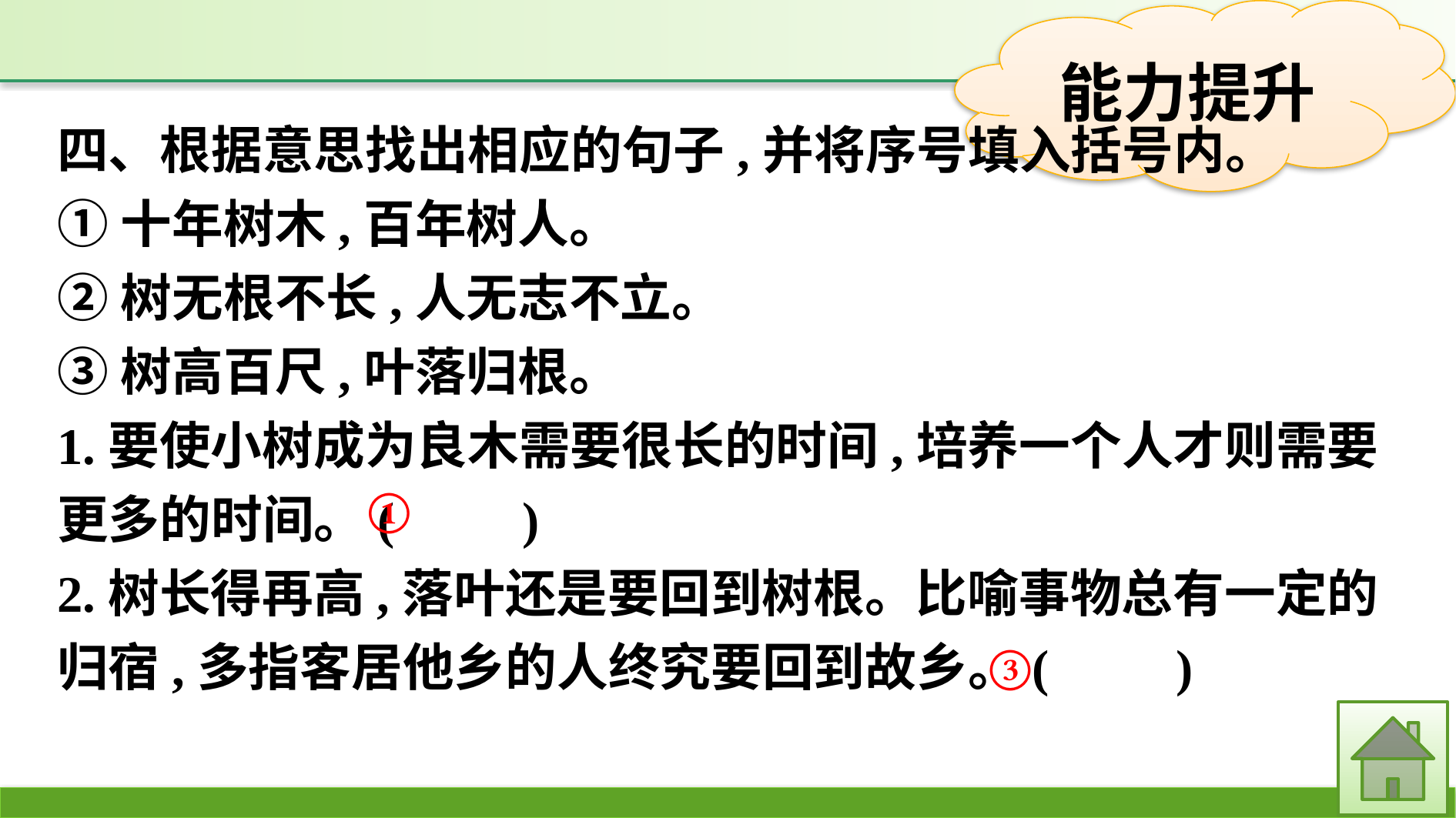

四、根据意思找出相应的句子,并将序号填入括号内。
①十年树木,百年树人。
②树无根不长,人无志不立。
③树高百尺,叶落归根。
1.要使小树成为良木需要很长的时间,培养一个人才则需要更多的时间。(　　)
2.树长得再高,落叶还是要回到树根。比喻事物总有一定的归宿,多指客居他乡的人终究要回到故乡。(　　)
①
③